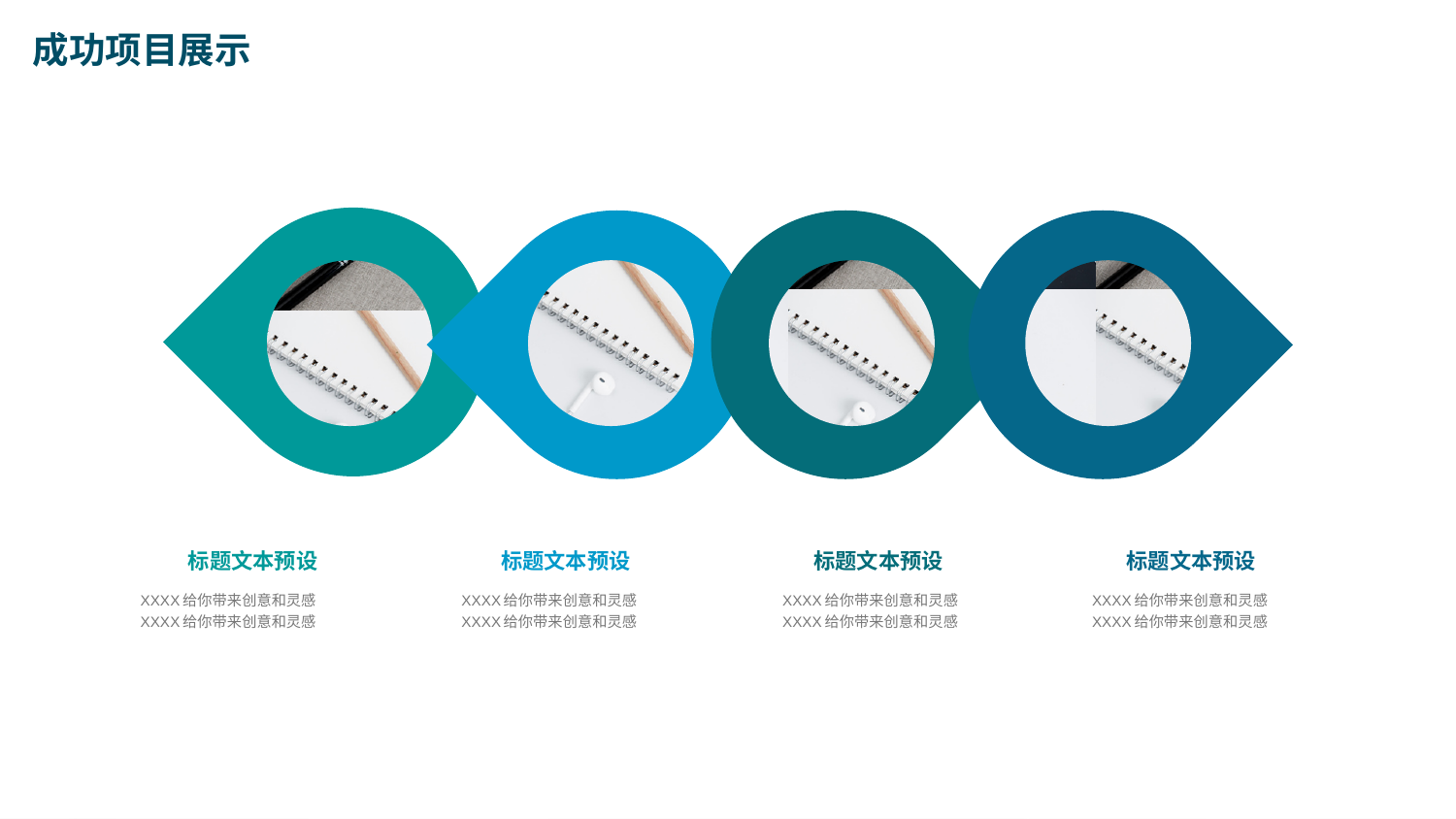

成功项目展示

标题文本预设
标题文本预设
标题文本预设
标题文本预设
XXXX给你带来创意和灵感
XXXX给你带来创意和灵感
XXXX给你带来创意和灵感
XXXX给你带来创意和灵感
XXXX给你带来创意和灵感
XXXX给你带来创意和灵感
XXXX给你带来创意和灵感
XXXX给你带来创意和灵感